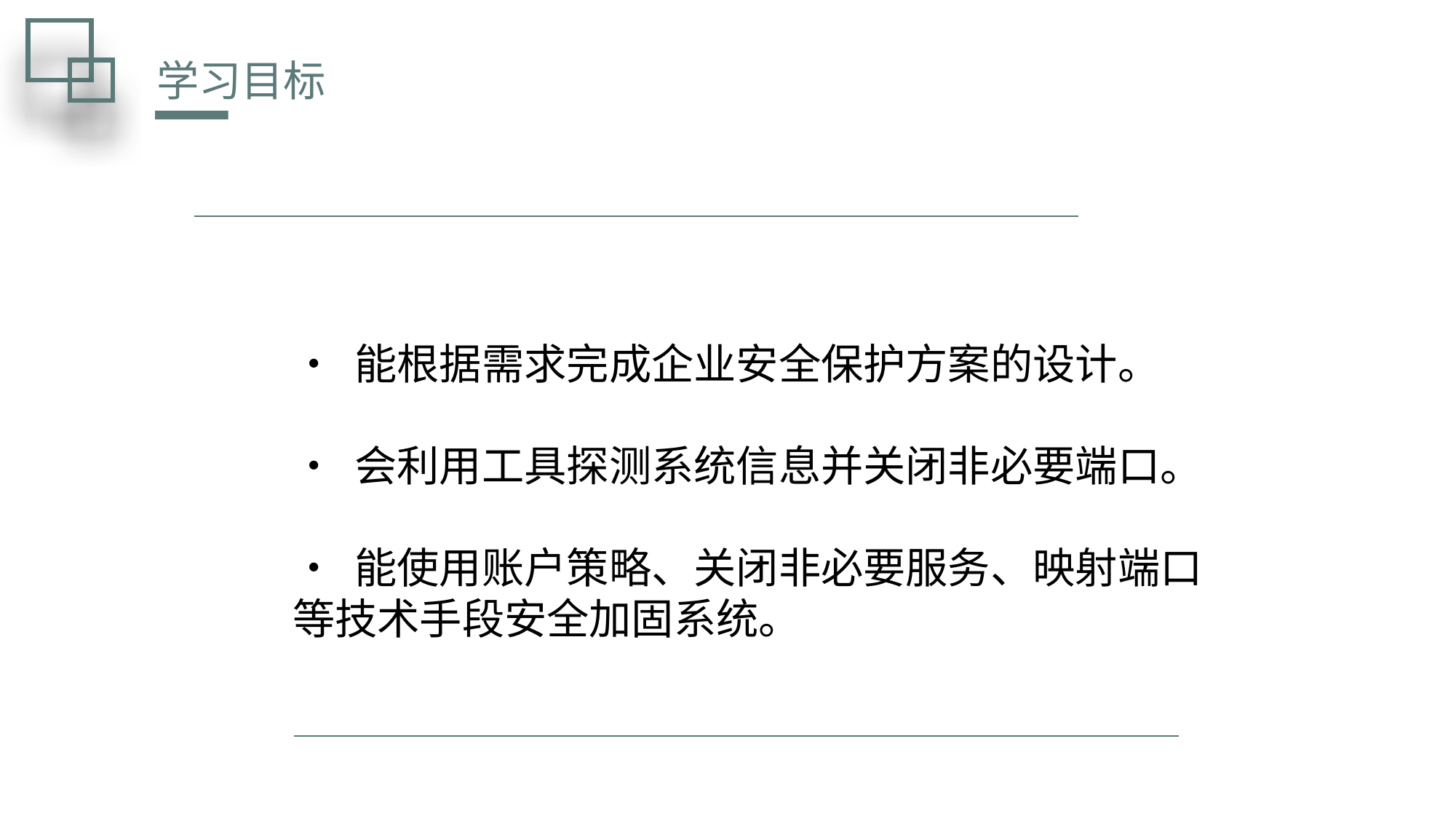

学习目标

• 能根据需求完成企业安全保护方案的设计。

• 会利用工具探测系统信息并关闭非必要端口。

• 能使用账户策略、关闭非必要服务、映射端口等技术手段安全加固系统。